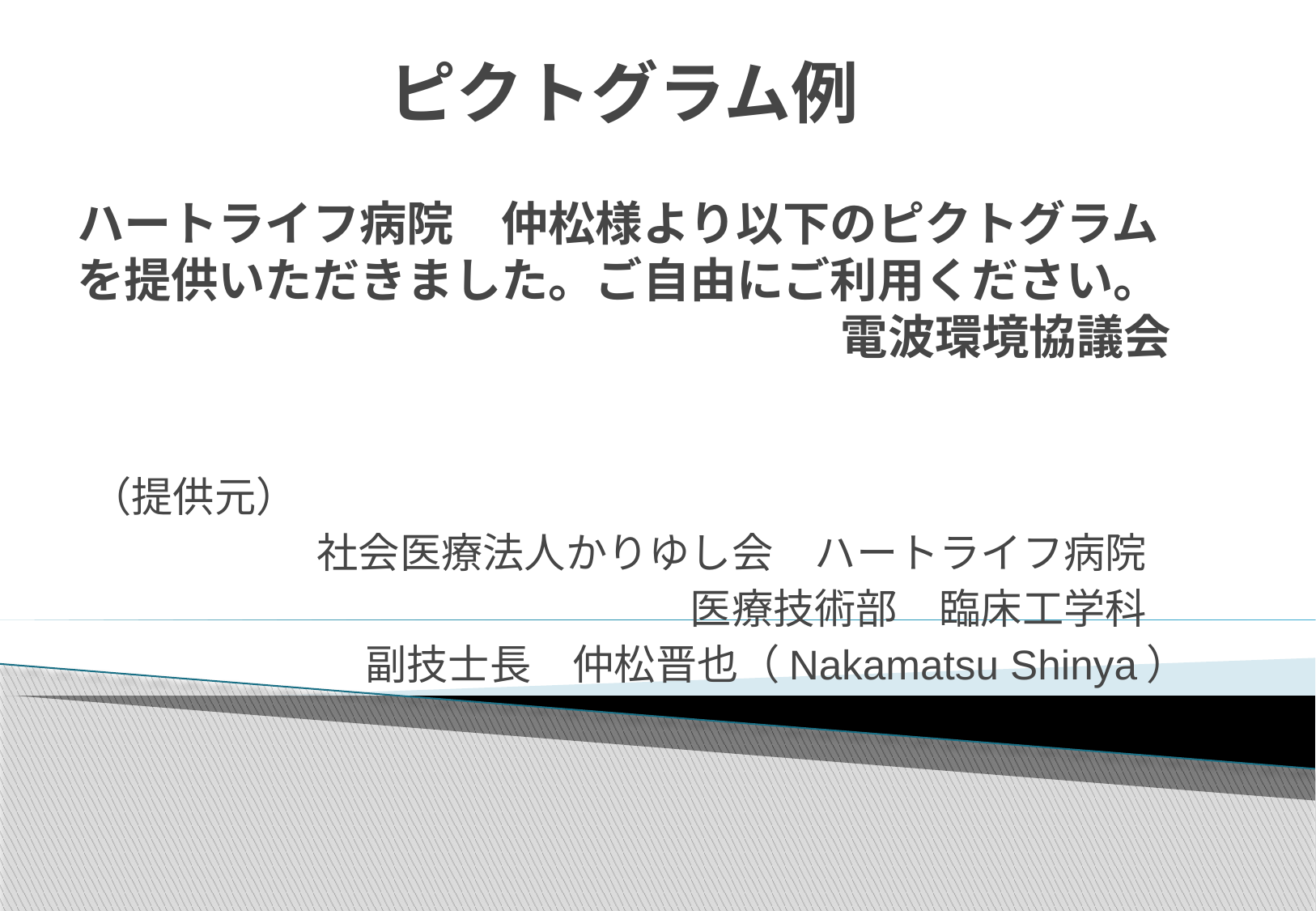

# ピクトグラム例
ハートライフ病院　仲松様より以下のピクトグラムを提供いただきました。ご自由にご利用ください。
電波環境協議会
（提供元）
社会医療法人かりゆし会　ハートライフ病院
医療技術部　臨床工学科
副技士長　仲松晋也（Nakamatsu Shinya）